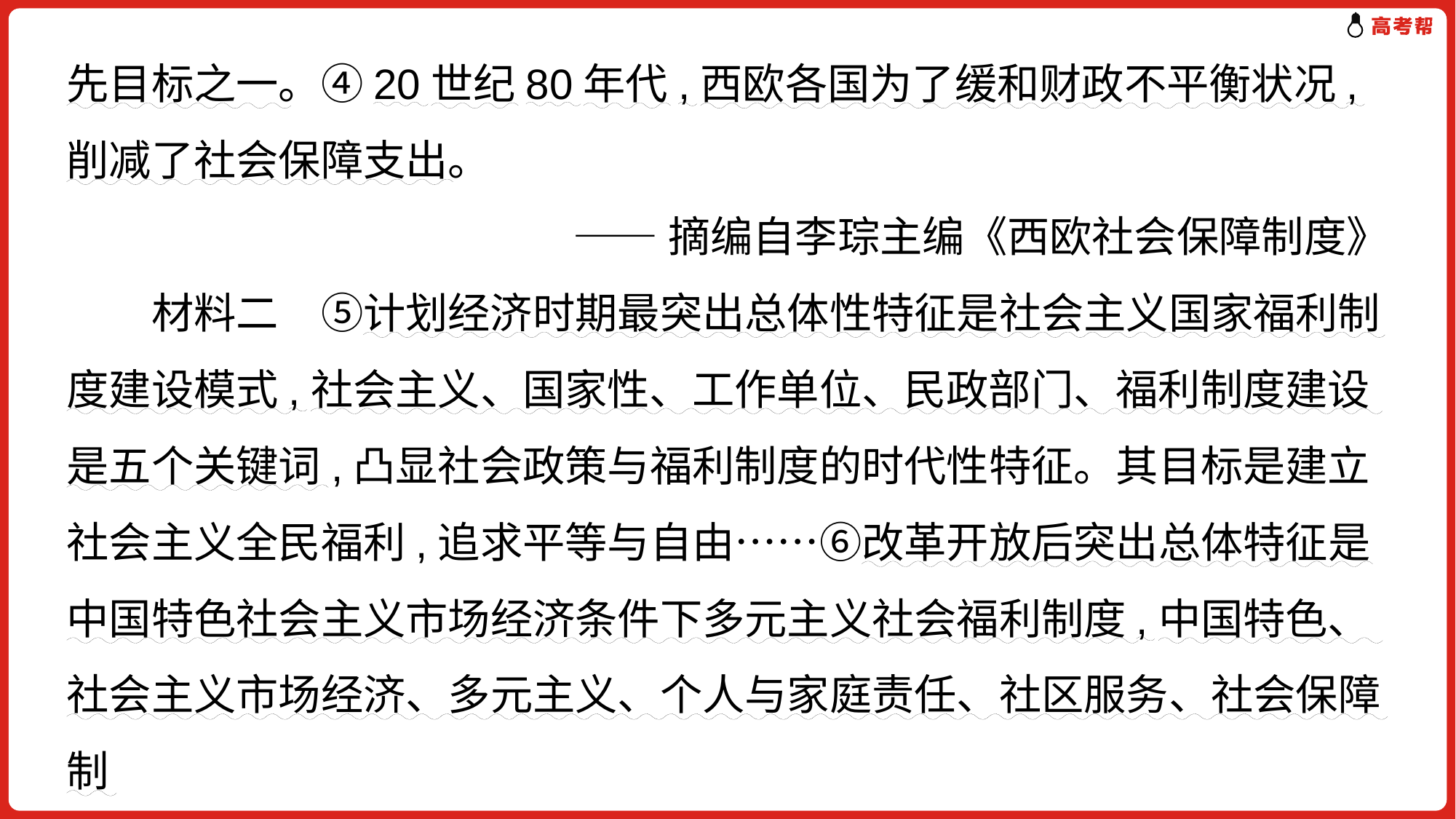

先目标之一。④20世纪80年代,西欧各国为了缓和财政不平衡状况,削减了社会保障支出。
——摘编自李琮主编《西欧社会保障制度》
　　材料二　⑤计划经济时期最突出总体性特征是社会主义国家福利制度建设模式,社会主义、国家性、工作单位、民政部门、福利制度建设是五个关键词,凸显社会政策与福利制度的时代性特征。其目标是建立社会主义全民福利,追求平等与自由……⑥改革开放后突出总体特征是中国特色社会主义市场经济条件下多元主义社会福利制度,中国特色、社会主义市场经济、多元主义、个人与家庭责任、社区服务、社会保障制